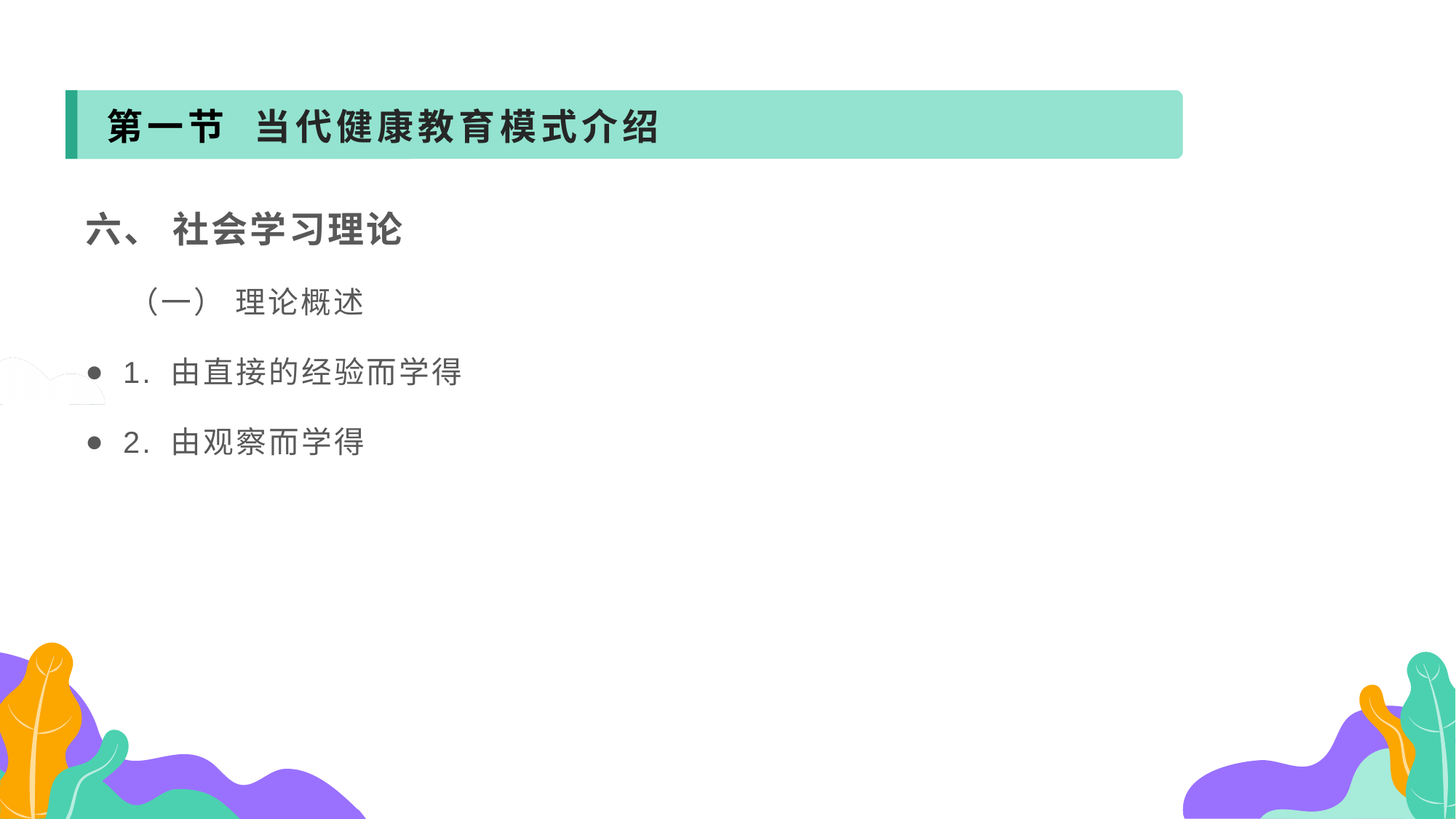

第一节  当代健康教育模式介绍
六、 社会学习理论
    （一） 理论概述
 1. 由直接的经验而学得
 2. 由观察而学得